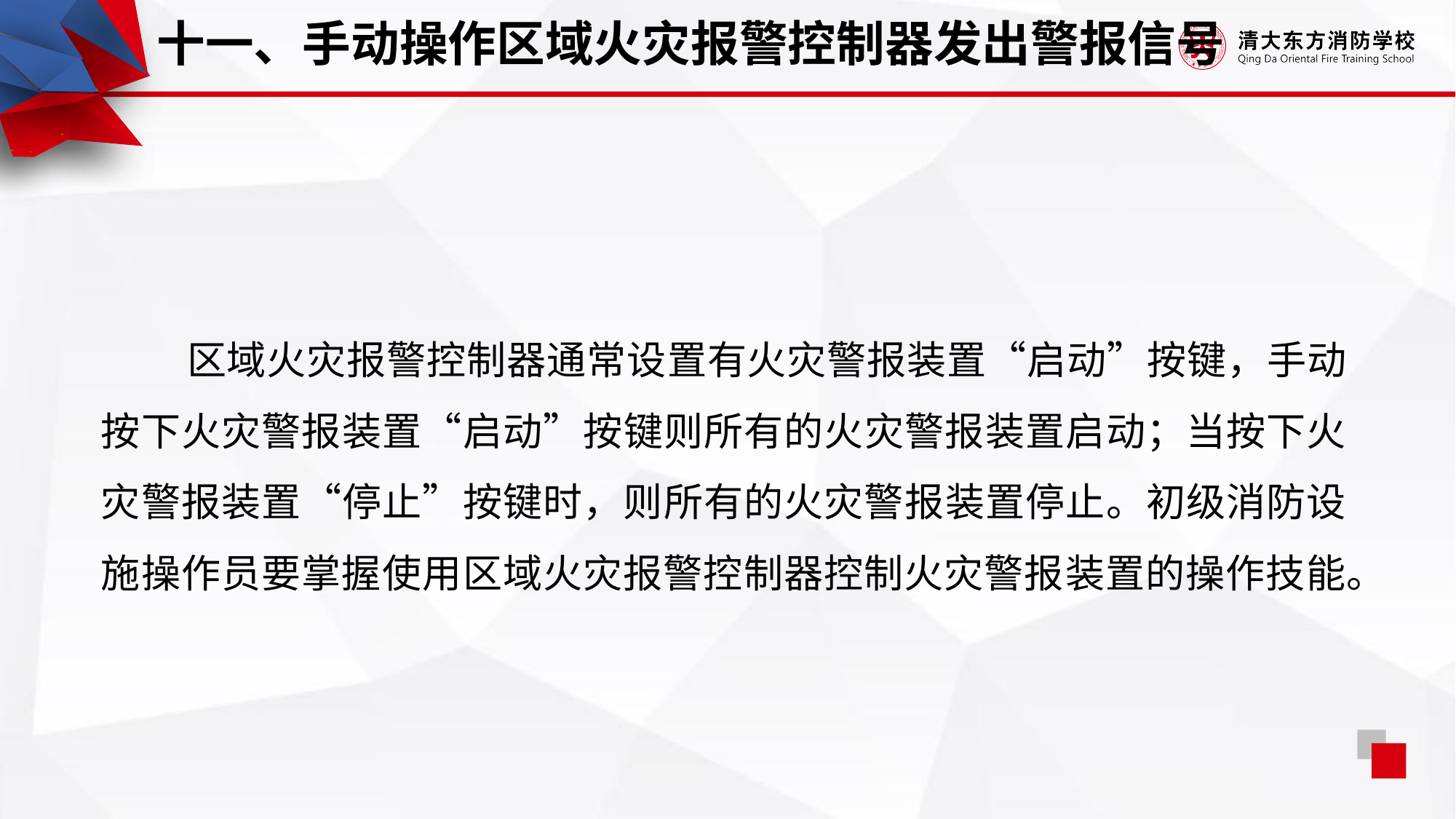

十一、手动操作区域火灾报警控制器发出警报信号

区域火灾报警控制器通常设置有火灾警报装置“启动”按键，手动按下火灾警报装置“启动”按键则所有的火灾警报装置启动；当按下火灾警报装置“停止”按键时，则所有的火灾警报装置停止。初级消防设施操作员要掌握使用区域火灾报警控制器控制火灾警报装置的操作技能。